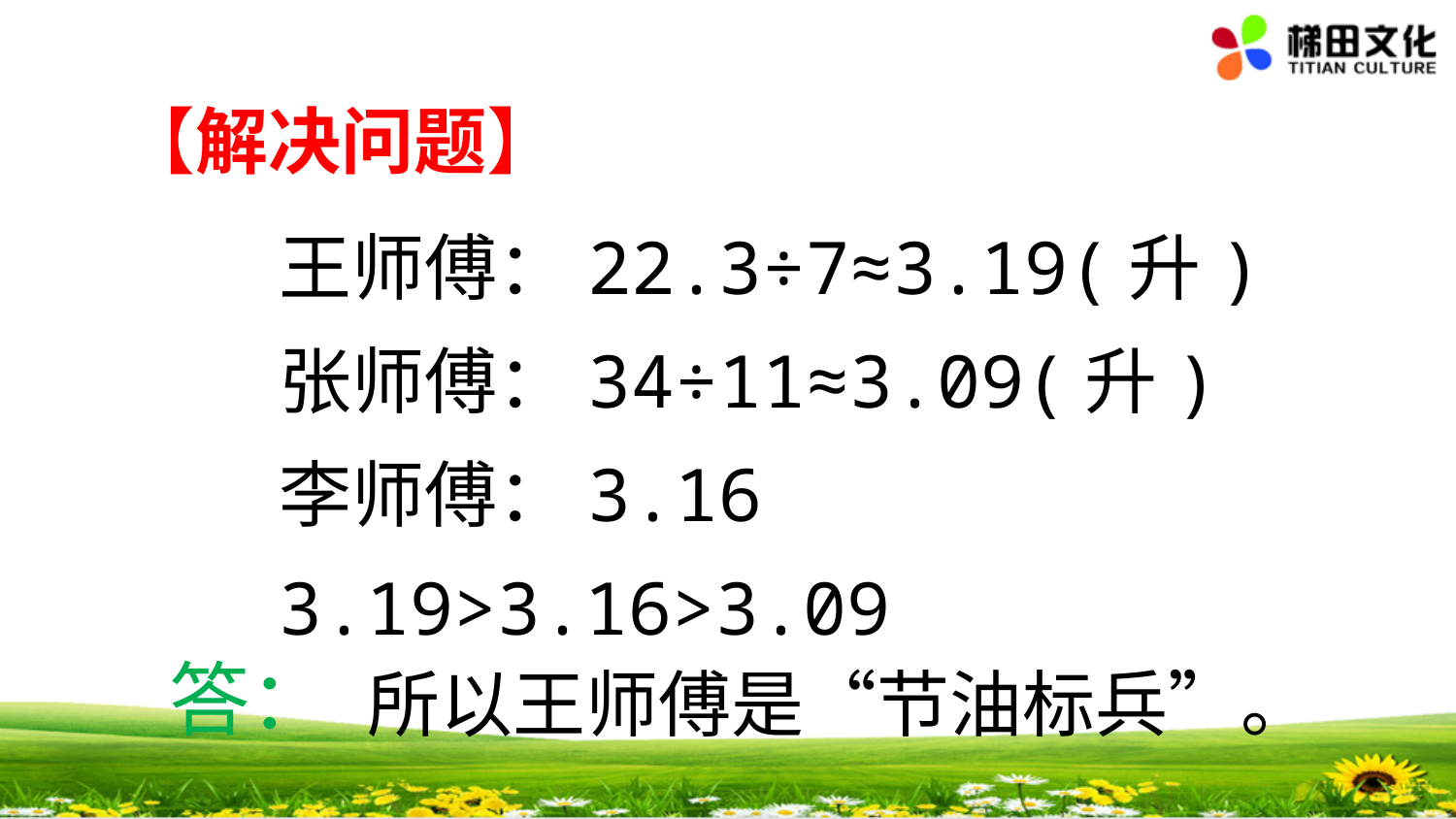

【解决问题】
王师傅：22.3÷7≈3.19(升)
张师傅：34÷11≈3.09(升)
李师傅：3.16
3.19>3.16>3.09
答：
所以王师傅是“节油标兵”。